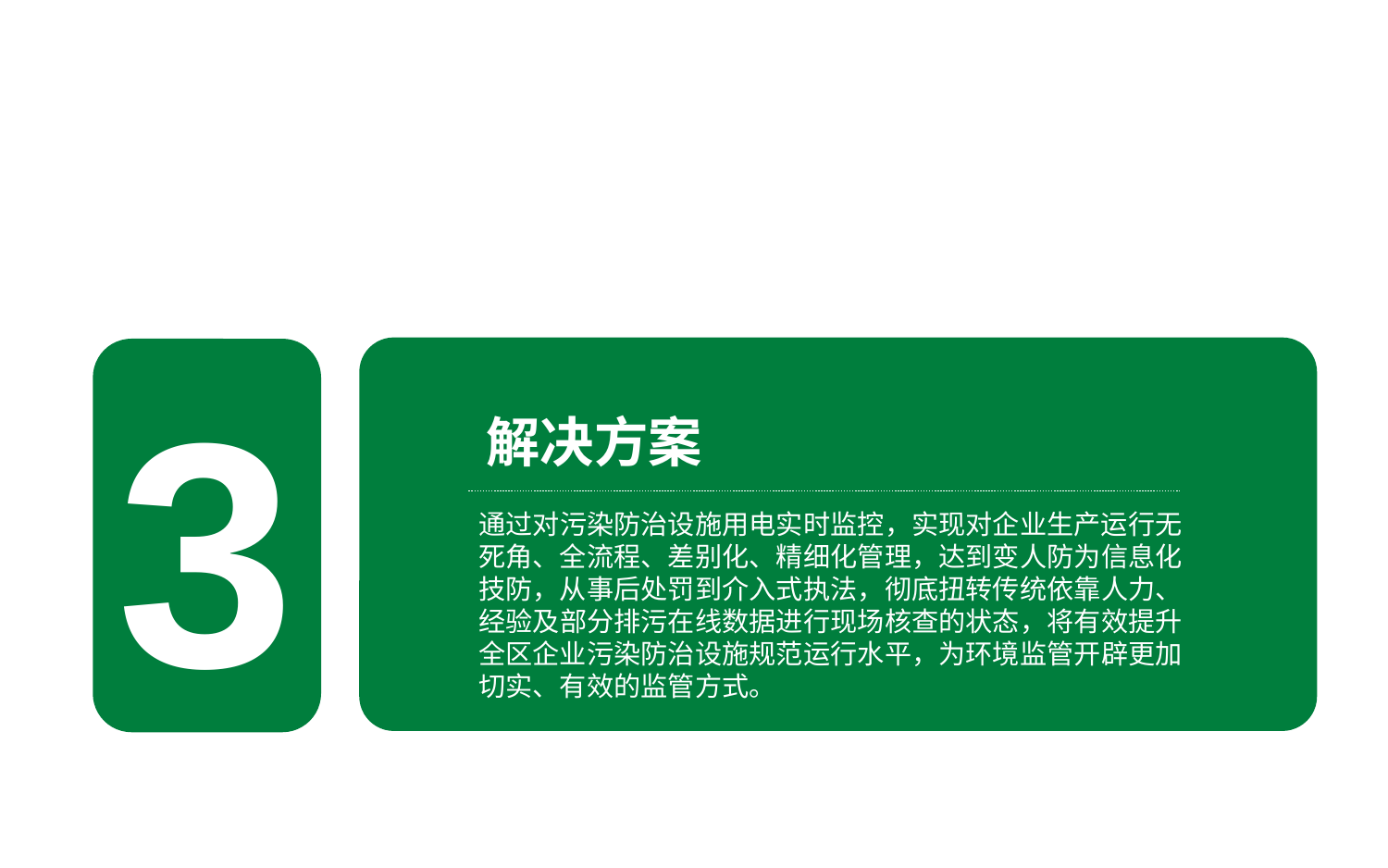

3
解决方案
通过对污染防治设施用电实时监控，实现对企业生产运行无死角、全流程、差别化、精细化管理，达到变人防为信息化技防，从事后处罚到介入式执法，彻底扭转传统依靠人力、经验及部分排污在线数据进行现场核查的状态，将有效提升全区企业污染防治设施规范运行水平，为环境监管开辟更加切实、有效的监管方式。